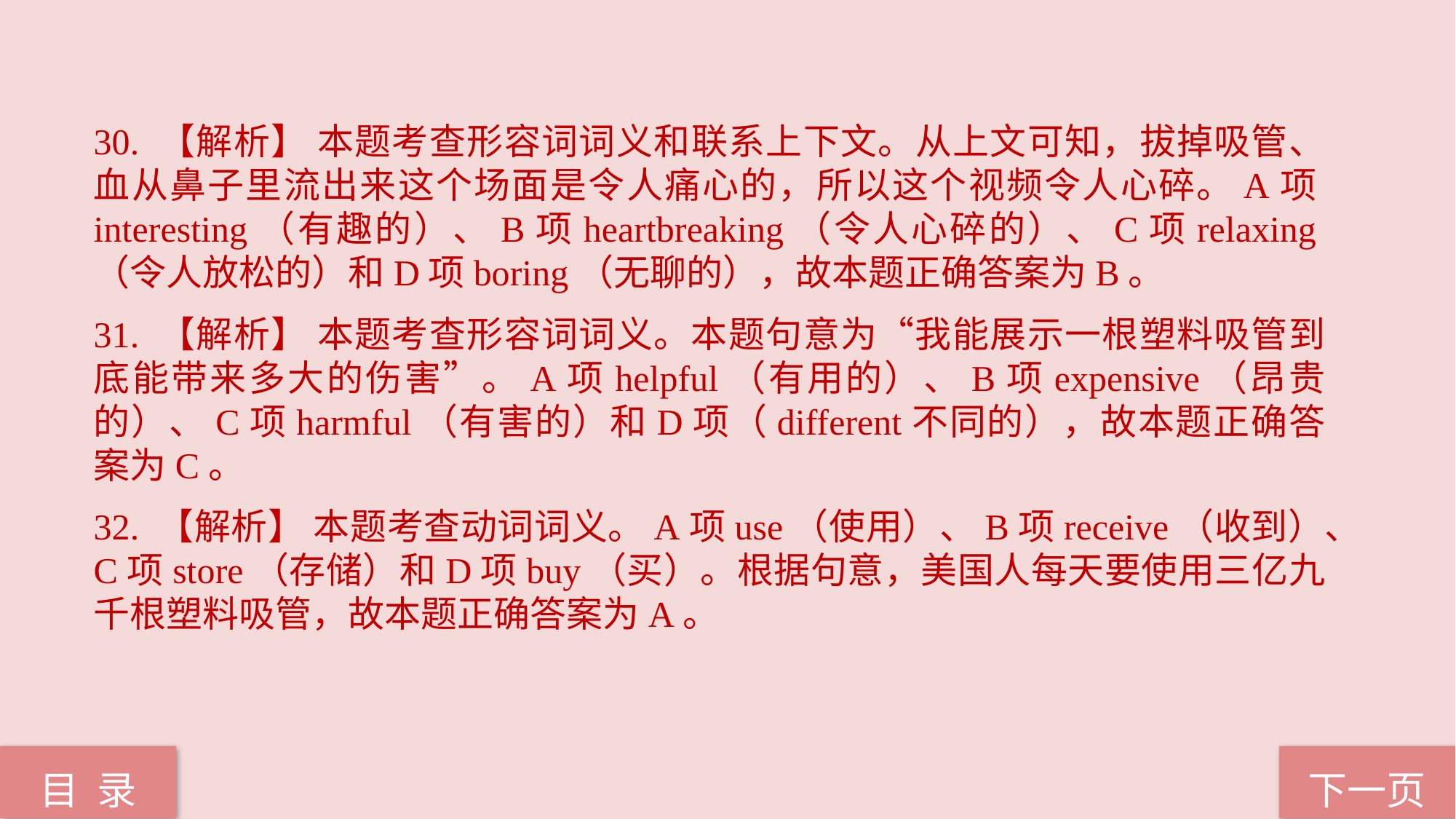

30. 【解析】 本题考查形容词词义和联系上下文。从上文可知，拔掉吸管、血从鼻子里流出来这个场面是令人痛心的，所以这个视频令人心碎。A项interesting（有趣的）、B项heartbreaking（令人心碎的）、C项relaxing（令人放松的）和D项boring（无聊的），故本题正确答案为B。
31. 【解析】 本题考查形容词词义。本题句意为“我能展示一根塑料吸管到底能带来多大的伤害”。A项helpful（有用的）、B项expensive（昂贵的）、C项harmful（有害的）和D项（different不同的），故本题正确答案为C。
32. 【解析】 本题考查动词词义。A项use（使用）、B项receive（收到）、C项store（存储）和D项buy（买）。根据句意，美国人每天要使用三亿九千根塑料吸管，故本题正确答案为A。
下一页